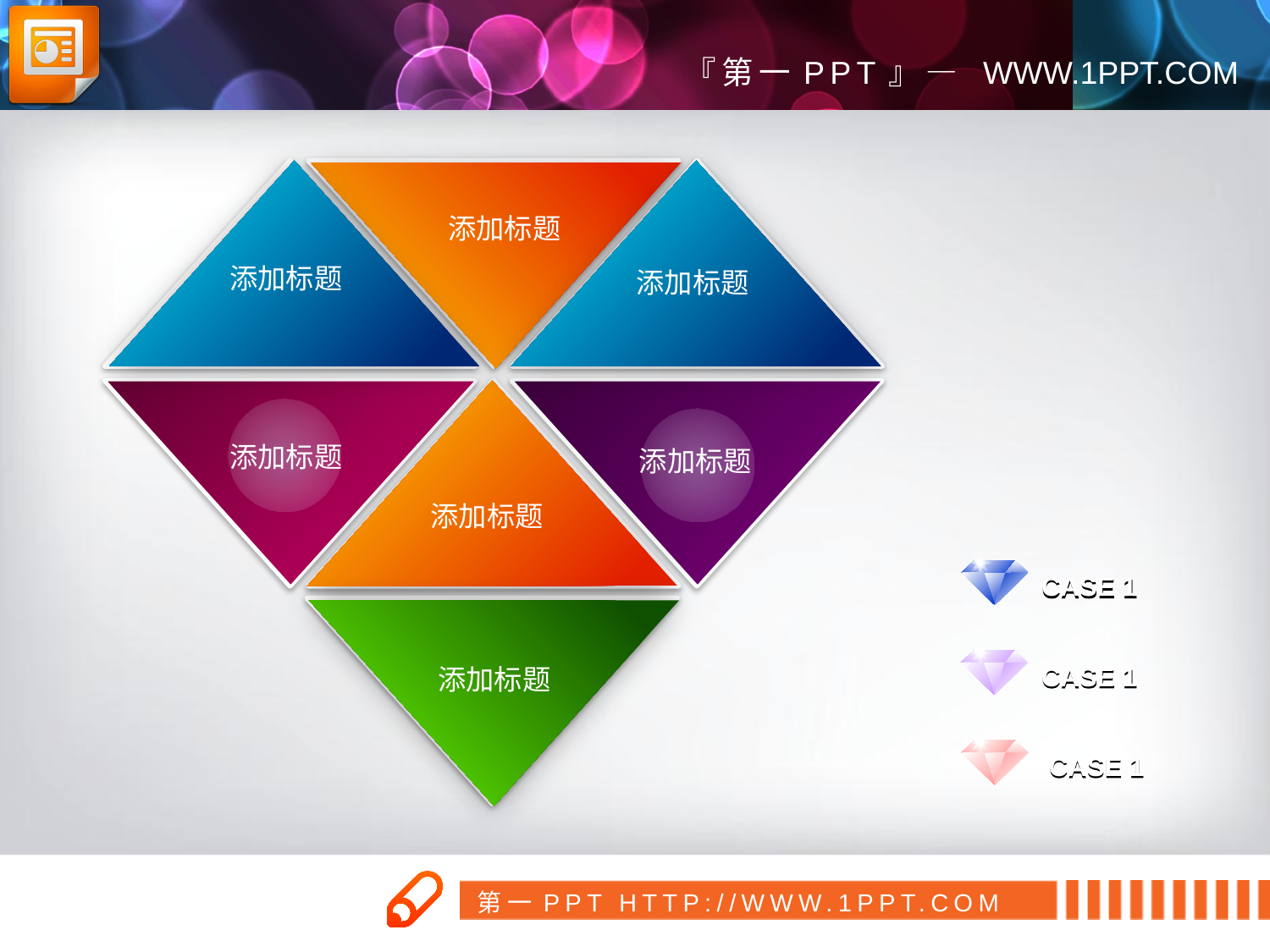

添加标题
添加标题
添加标题

添加标题
添加标题
添加标题

CASE 1

添加标题
CASE 1

 CASE 1